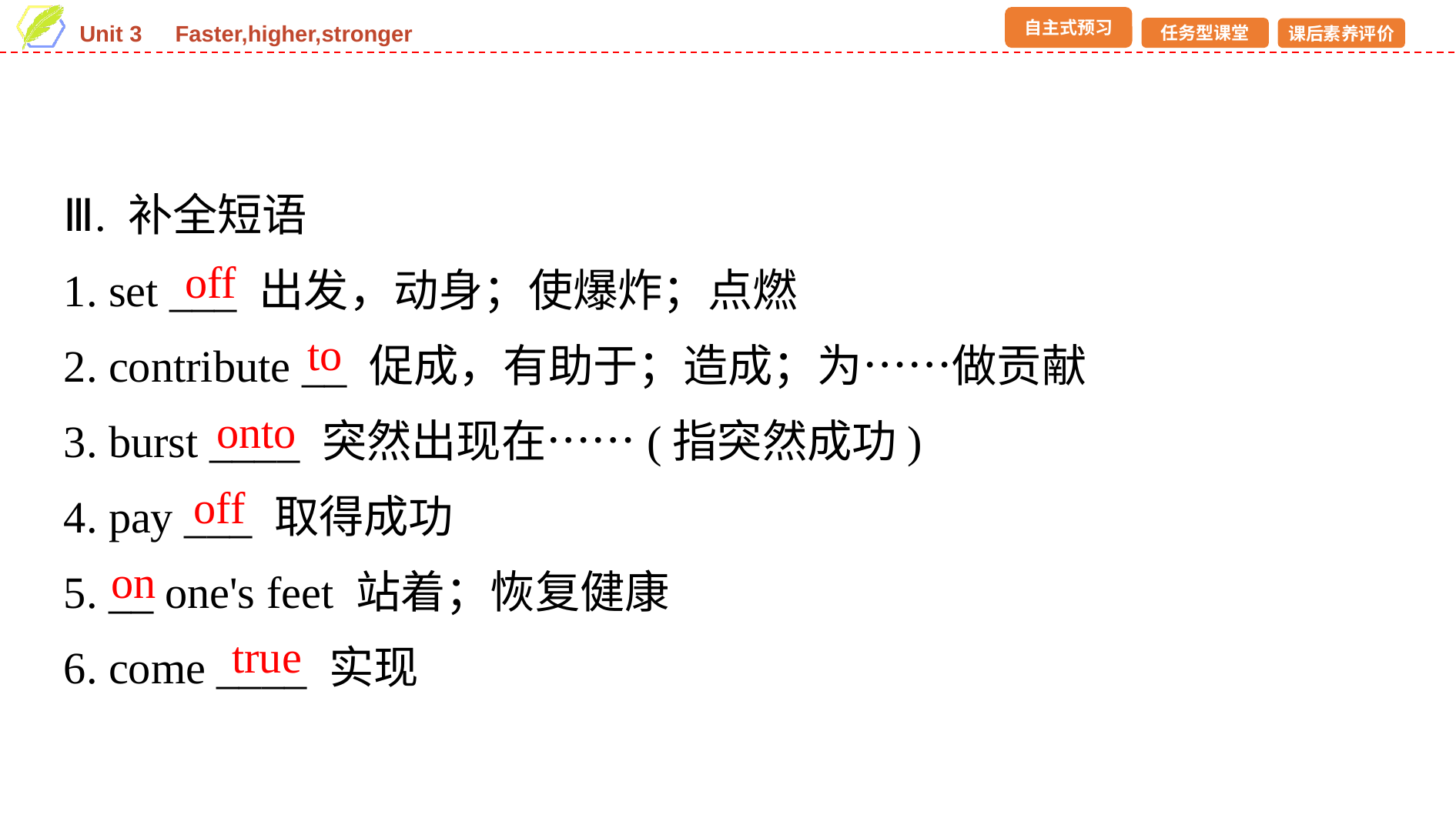

Ⅲ. 补全短语
1. set ___ 出发，动身；使爆炸；点燃
2. contribute __ 促成，有助于；造成；为……做贡献
3. burst ____ 突然出现在……(指突然成功)
4. pay ___ 取得成功
5. __ one's feet 站着；恢复健康
6. come ____ 实现
off
to
onto
off
on
true